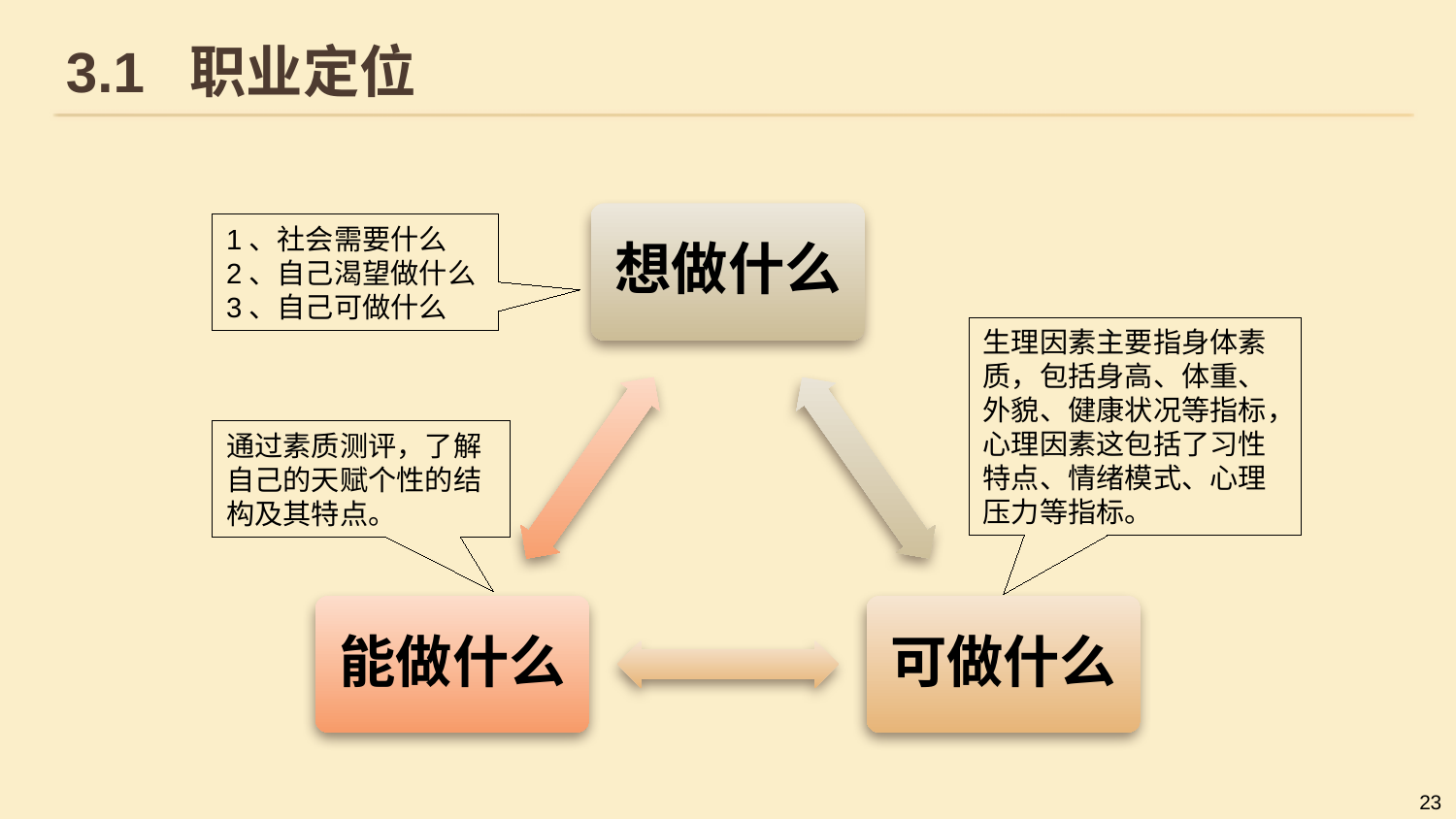

# 3.1  职业定位
想做什么

可做什么

能做什么

1、社会需要什么
2、自己渴望做什么
3、自己可做什么
生理因素主要指身体素质，包括身高、体重、外貌、健康状况等指标，心理因素这包括了习性特点、情绪模式、心理压力等指标。
通过素质测评，了解自己的天赋个性的结构及其特点。
23